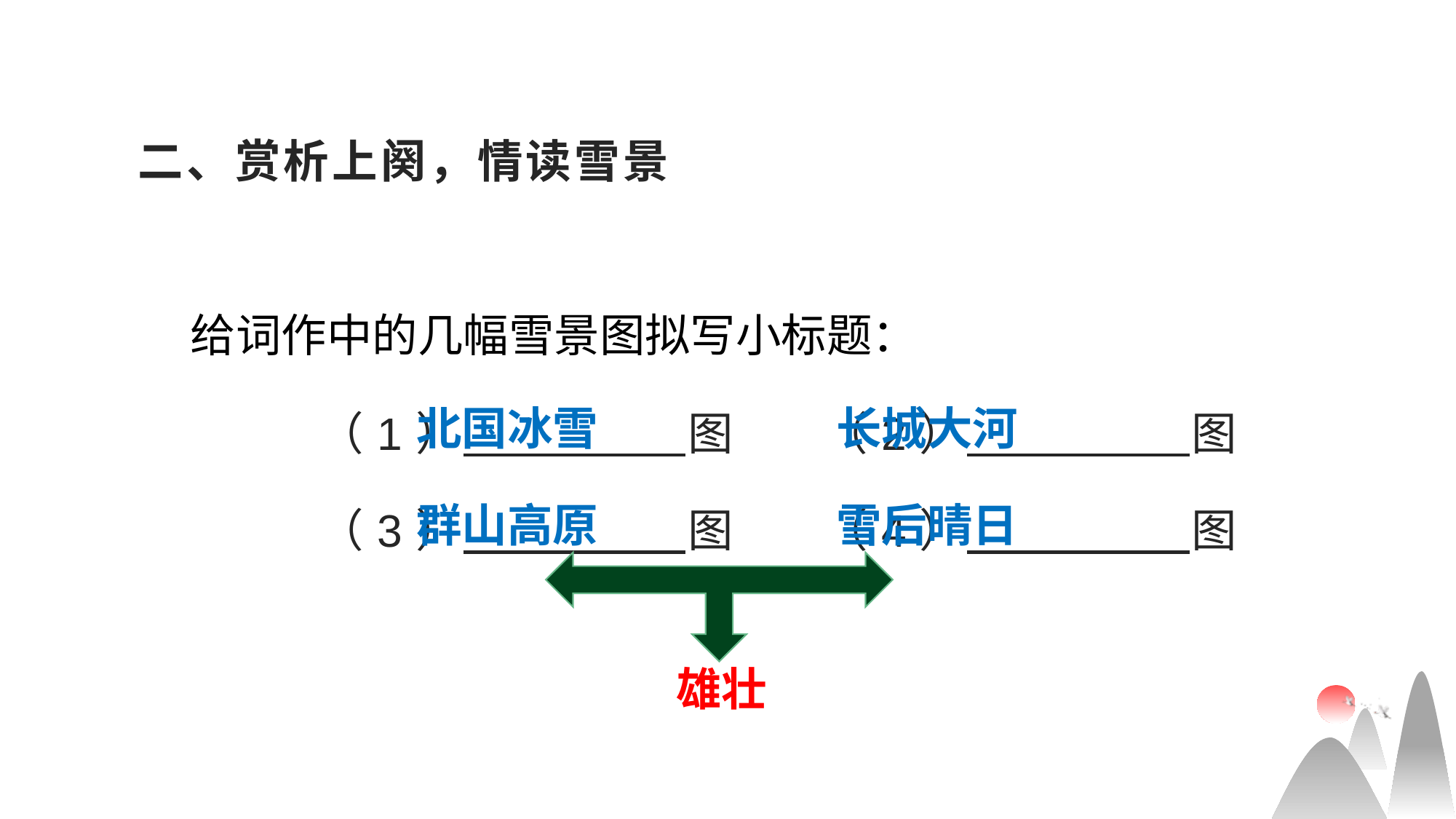

# 二、赏析上阕，情读雪景

          （1）                  图       （2）                  图
          （3）                  图       （4）                  图

给词作中的几幅雪景图拟写小标题：
          北国冰雪                       长城大河
          群山高原                       雪后晴日

雄壮